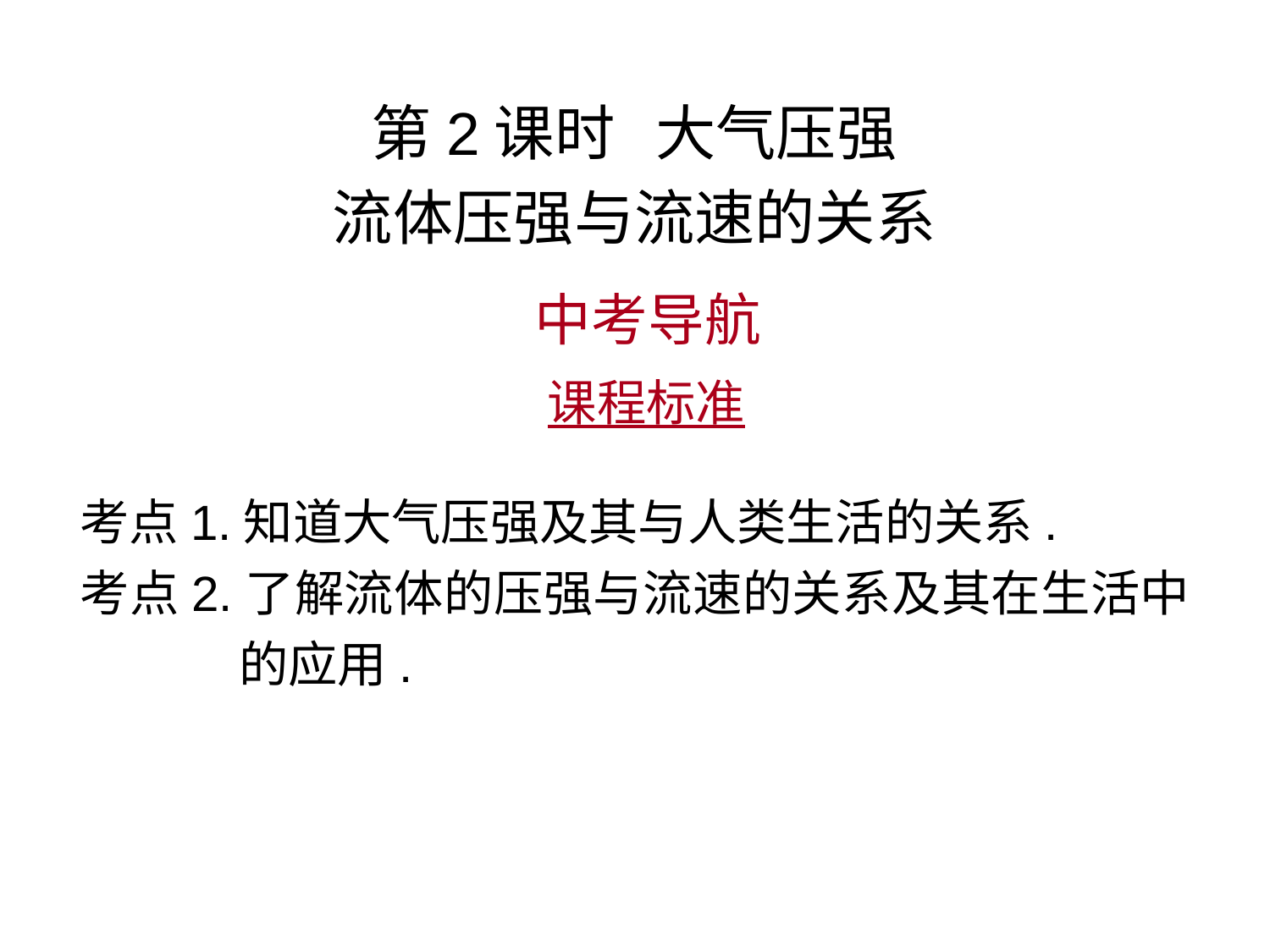

第2课时   大气压强
流体压强与流速的关系
 中考导航
 课程标准
考点1.知道大气压强及其与人类生活的关系.
考点2.了解流体的压强与流速的关系及其在生活中的应用.